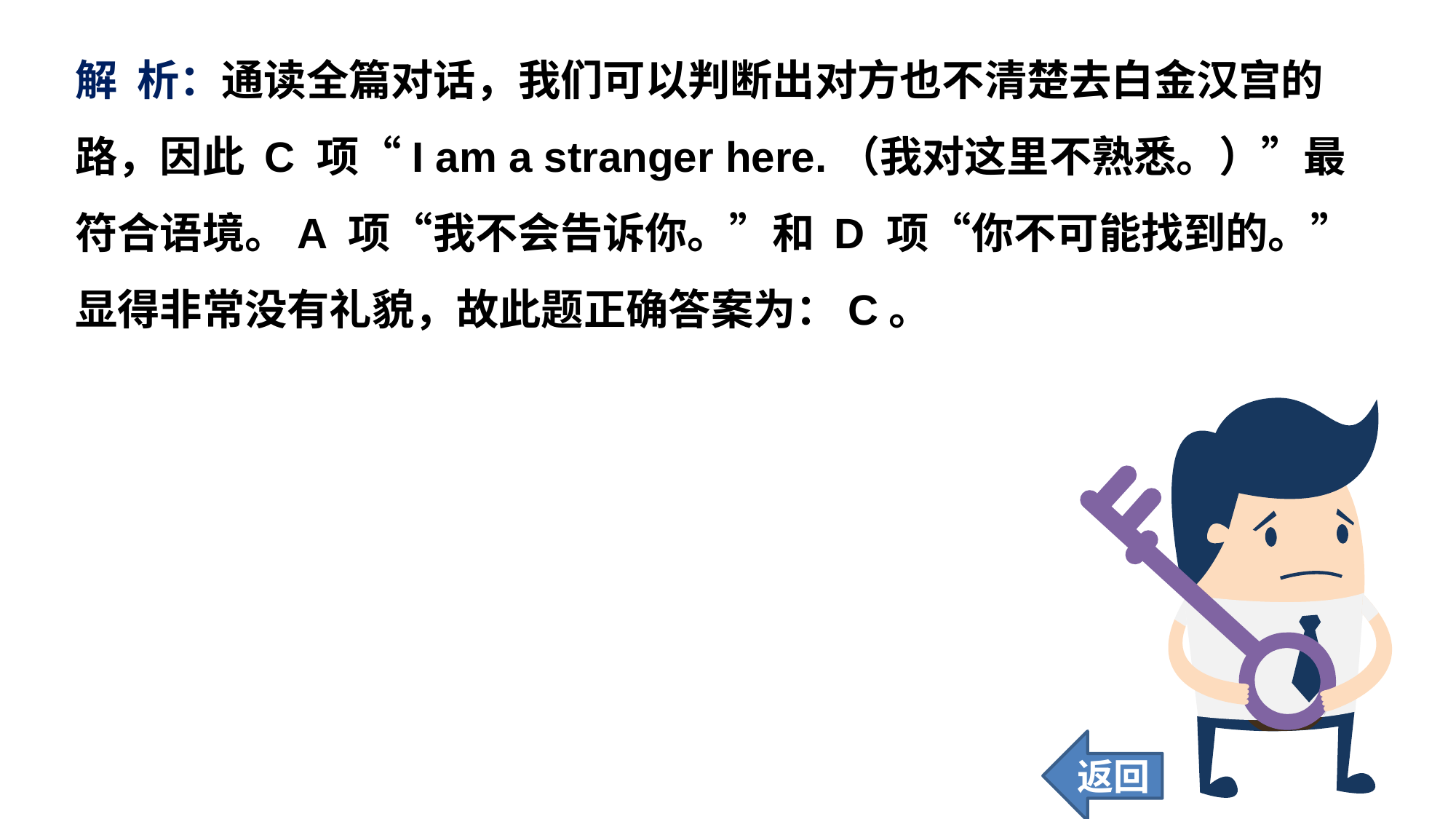

解  析：通读全篇对话，我们可以判断出对方也不清楚去白金汉宫的路，因此 C 项“I am a stranger here.（我对这里不熟悉。）”最符合语境。A 项“我不会告诉你。”和 D 项“你不可能找到的。”显得非常没有礼貌，故此题正确答案为：C。

返回
69